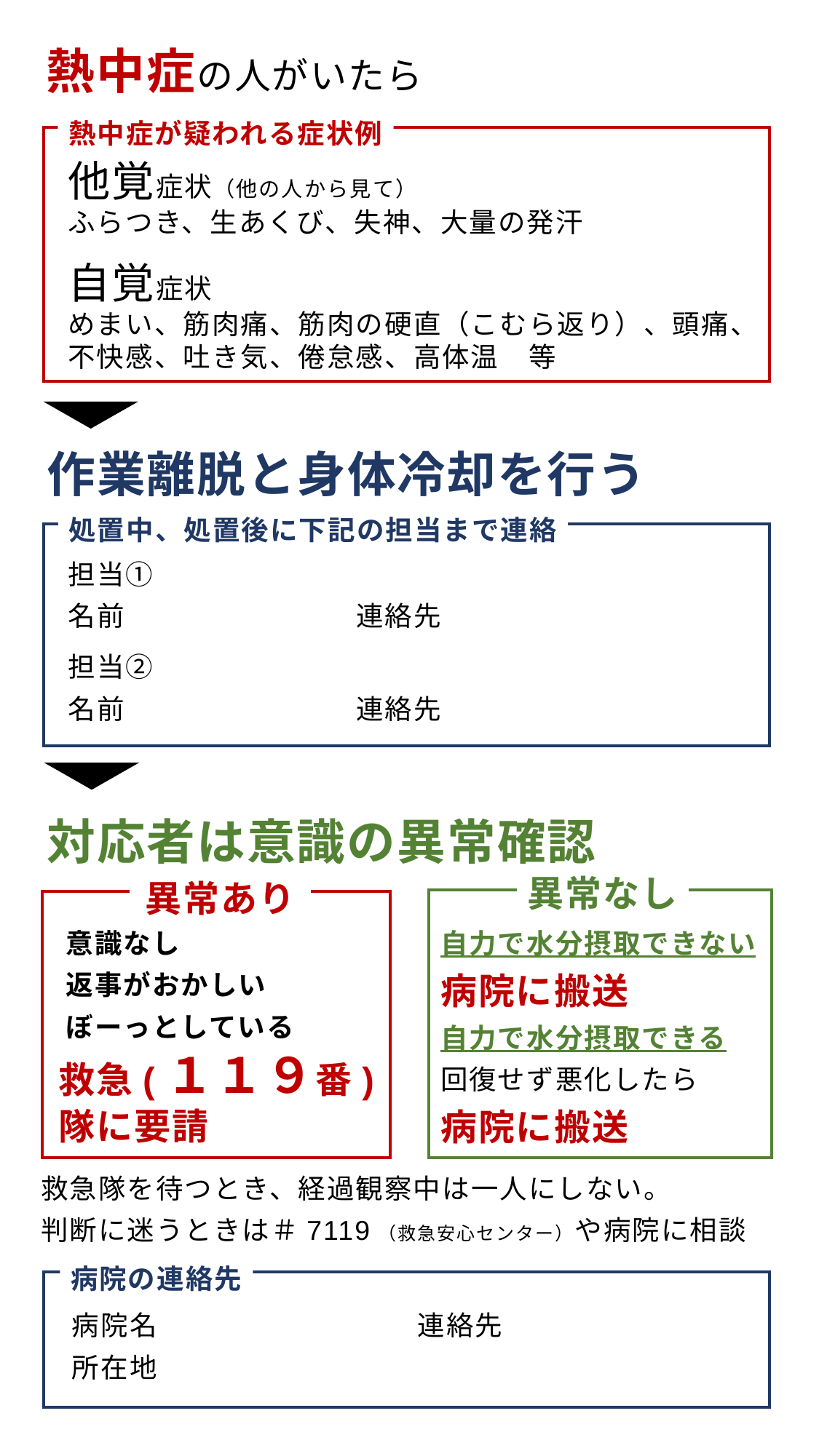

熱中症の人がいたら
熱中症が疑われる症状例

他覚症状（他の人から見て）
ふらつき、生あくび、失神、大量の発汗
自覚症状
めまい、筋肉痛、筋肉の硬直（こむら返り）、頭痛、
不快感、吐き気、倦怠感、高体温　等

作業離脱と身体冷却を行う
処置中、処置後に下記の担当まで連絡

担当①
名前　　　　　　　　連絡先
担当②
名前　　　　　　　　連絡先

対応者は意識の異常確認
異常なし
異常あり

自力で水分摂取できない
病院に搬送
自力で水分摂取できる
回復せず悪化したら
病院に搬送
意識なし
返事がおかしい
ぼーっとしている
救急(１１９番)
隊に要請
救急隊を待つとき、経過観察中は一人にしない。
判断に迷うときは＃7119（救急安心センター）や病院に相談
病院の連絡先

病院名　　　　　　　　　連絡先
所在地